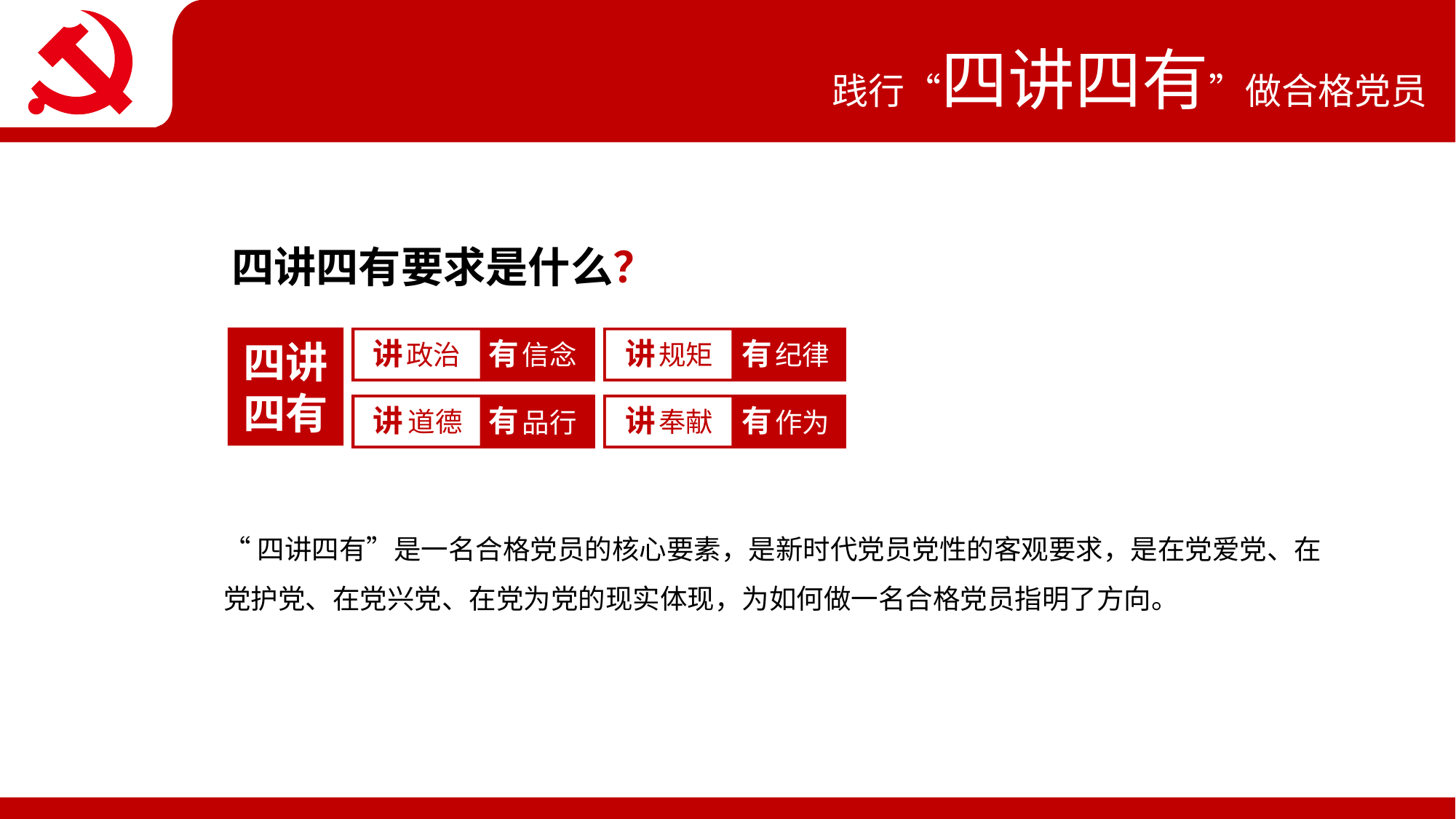

四讲四有要求是什么？
四讲
四有

政治
信念
讲
有

规矩
纪律
讲
有

道德
品行
讲
有

奉献
作为
讲
有
“四讲四有”是一名合格党员的核心要素，是新时代党员党性的客观要求，是在党爱党、在党护党、在党兴党、在党为党的现实体现，为如何做一名合格党员指明了方向。